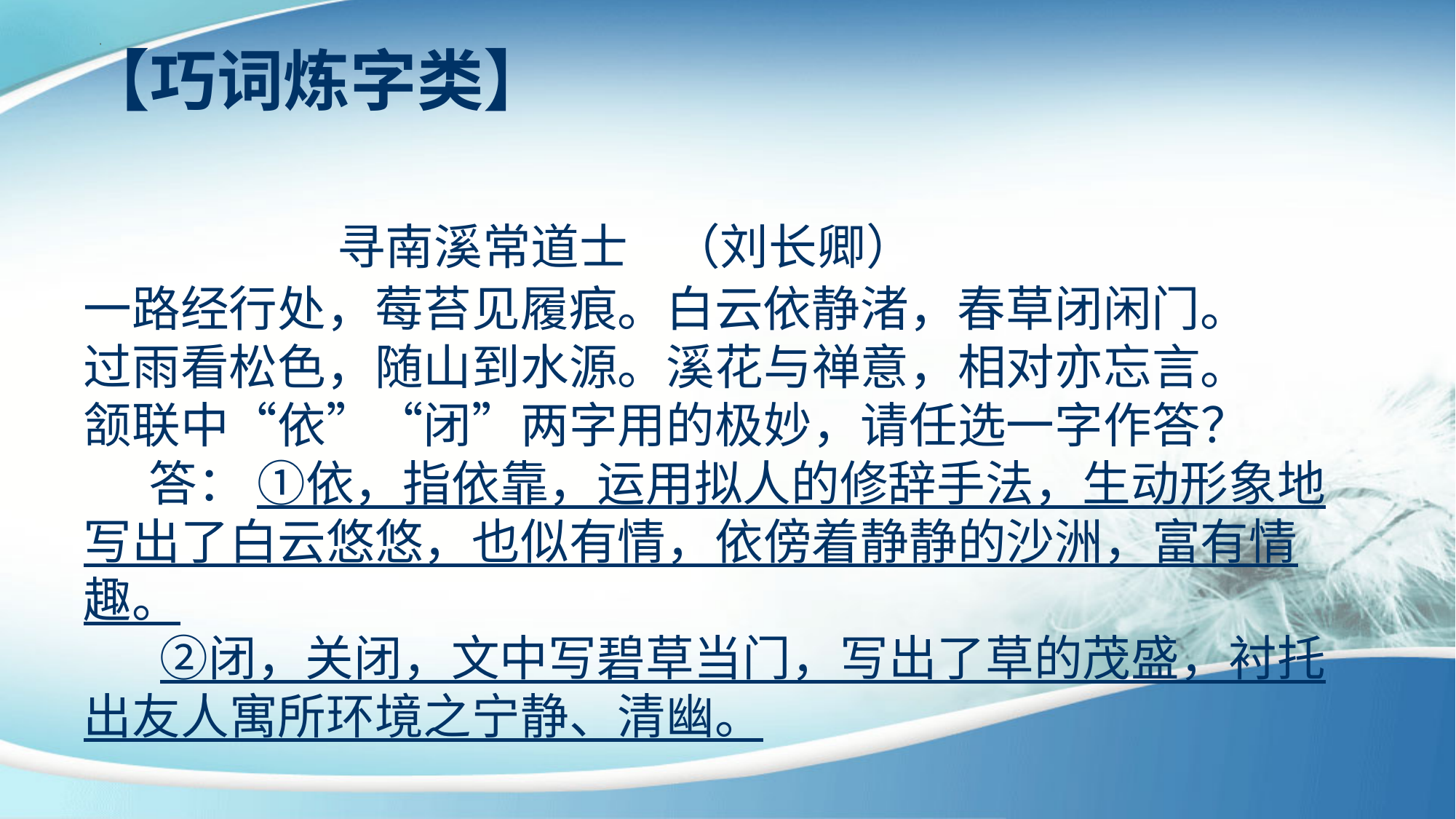

【巧词炼字类】
                 寻南溪常道士    （刘长卿）
一路经行处，莓苔见履痕。白云依静渚，春草闭闲门。
过雨看松色，随山到水源。溪花与禅意，相对亦忘言。
颔联中“依”“闭”两字用的极妙，请任选一字作答？
      答： ①依，指依靠，运用拟人的修辞手法，生动形象地写出了白云悠悠，也似有情，依傍着静静的沙洲，富有情趣。
       ②闭，关闭，文中写碧草当门，写出了草的茂盛，衬托出友人寓所环境之宁静、清幽。